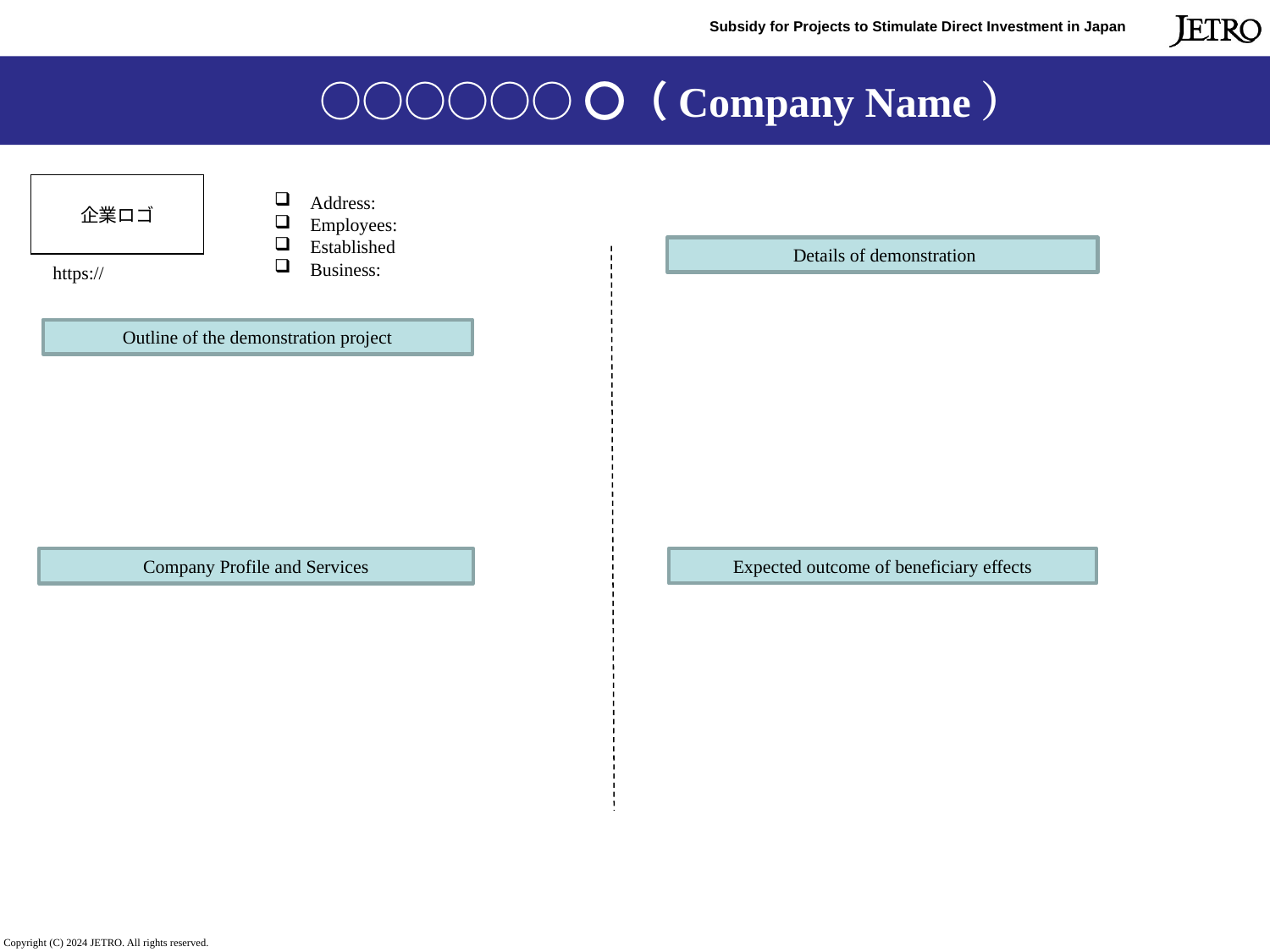

Subsidy for Projects to Stimulate Direct Investment in Japan
# ○○○○○○〇（Company Name）

企業ロゴ

Address:
Employees:
Established
Business:
 Details of demonstration
https://

Outline of the demonstration project

Company Profile and Services
Expected outcome of beneficiary effects